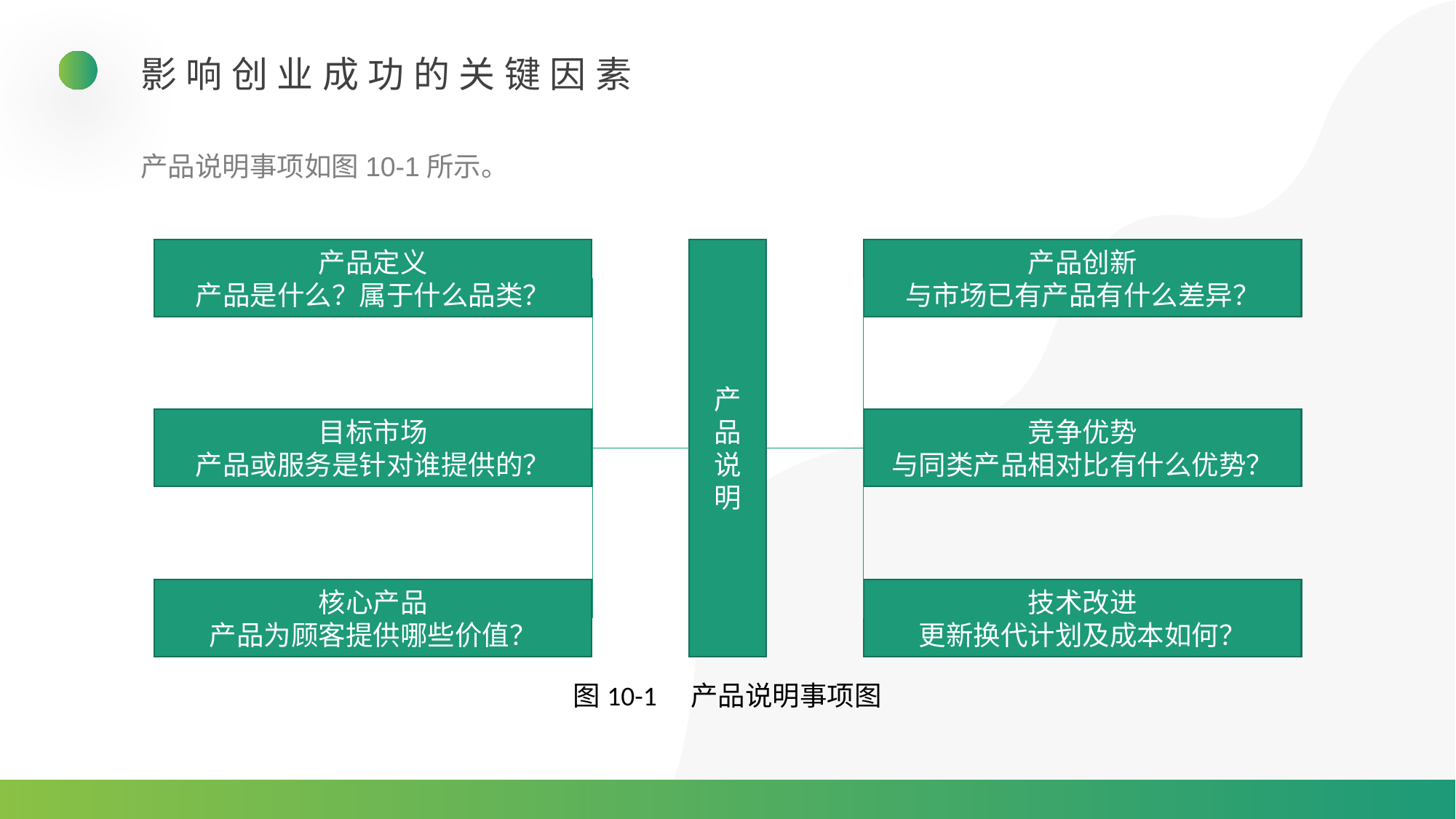

影响创业成功的关键因素
产品说明事项如图10-1所示。
产品定义
产品是什么？属于什么品类？
产
品
说
明
产品创新
与市场已有产品有什么差异？
目标市场
产品或服务是针对谁提供的？
竞争优势
与同类产品相对比有什么优势？
核心产品
产品为顾客提供哪些价值？
技术改进
更新换代计划及成本如何？
图10-1　产品说明事项图